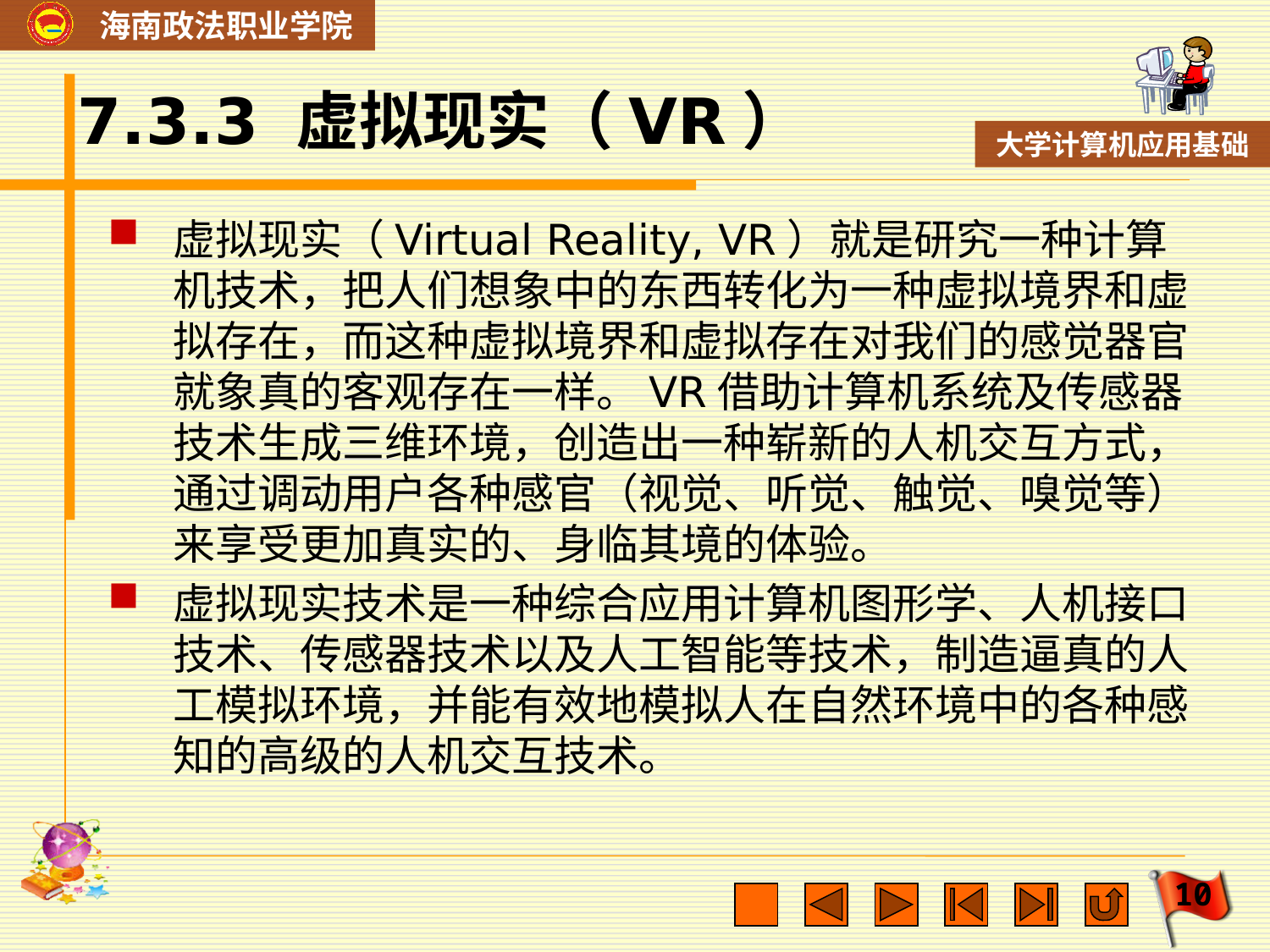

# 7.3.3 虚拟现实（VR）
虚拟现实（Virtual Reality, VR）就是研究一种计算机技术，把人们想象中的东西转化为一种虚拟境界和虚拟存在，而这种虚拟境界和虚拟存在对我们的感觉器官就象真的客观存在一样。VR借助计算机系统及传感器技术生成三维环境，创造出一种崭新的人机交互方式，通过调动用户各种感官（视觉、听觉、触觉、嗅觉等）来享受更加真实的、身临其境的体验。
虚拟现实技术是一种综合应用计算机图形学、人机接口技术、传感器技术以及人工智能等技术，制造逼真的人工模拟环境，并能有效地模拟人在自然环境中的各种感知的高级的人机交互技术。

10